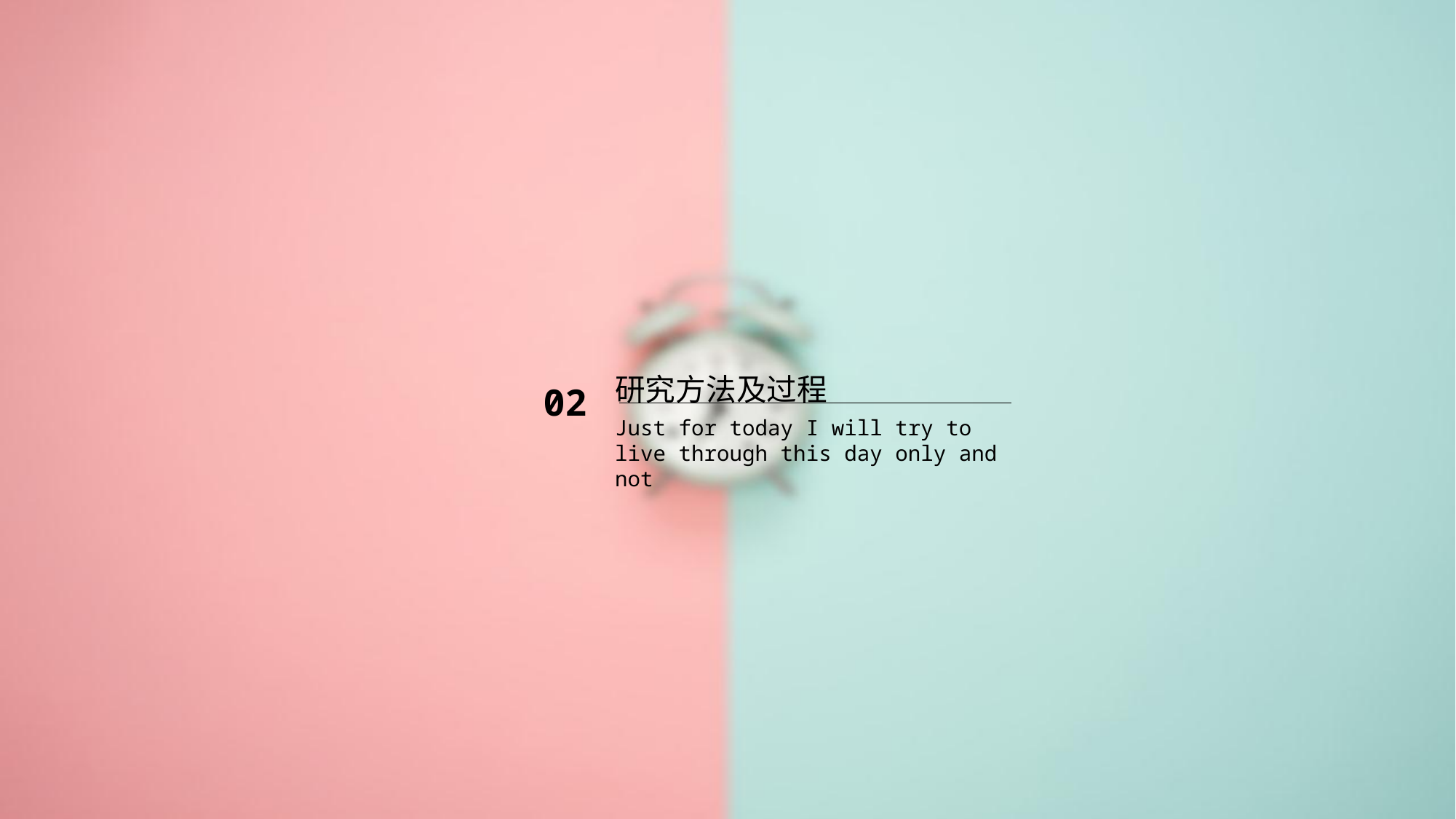

研究方法及过程
02
Just for today I will try to live through this day only and not